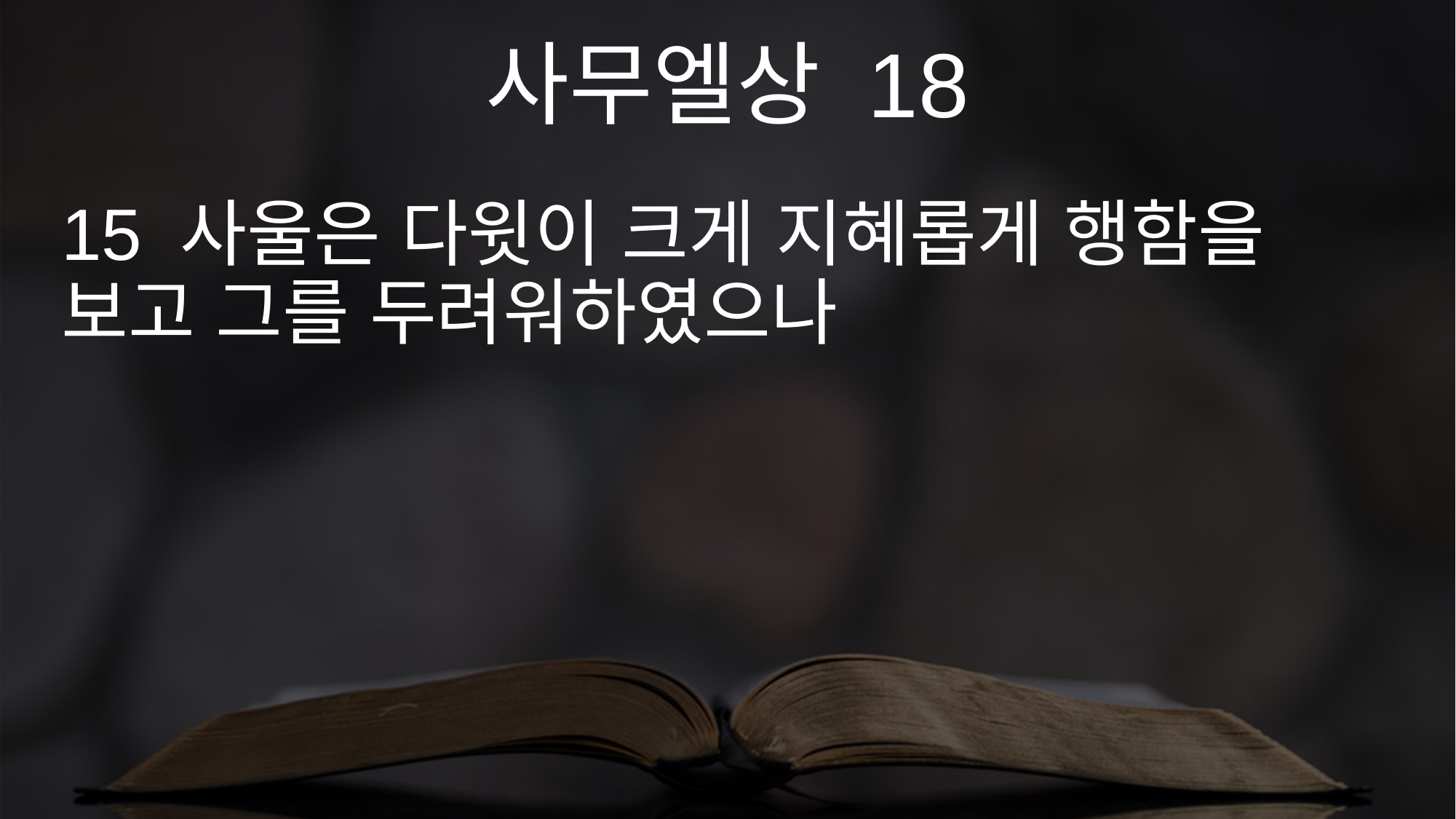

사무엘상 18
15 사울은 다윗이 크게 지혜롭게 행함을 보고 그를 두려워하였으나